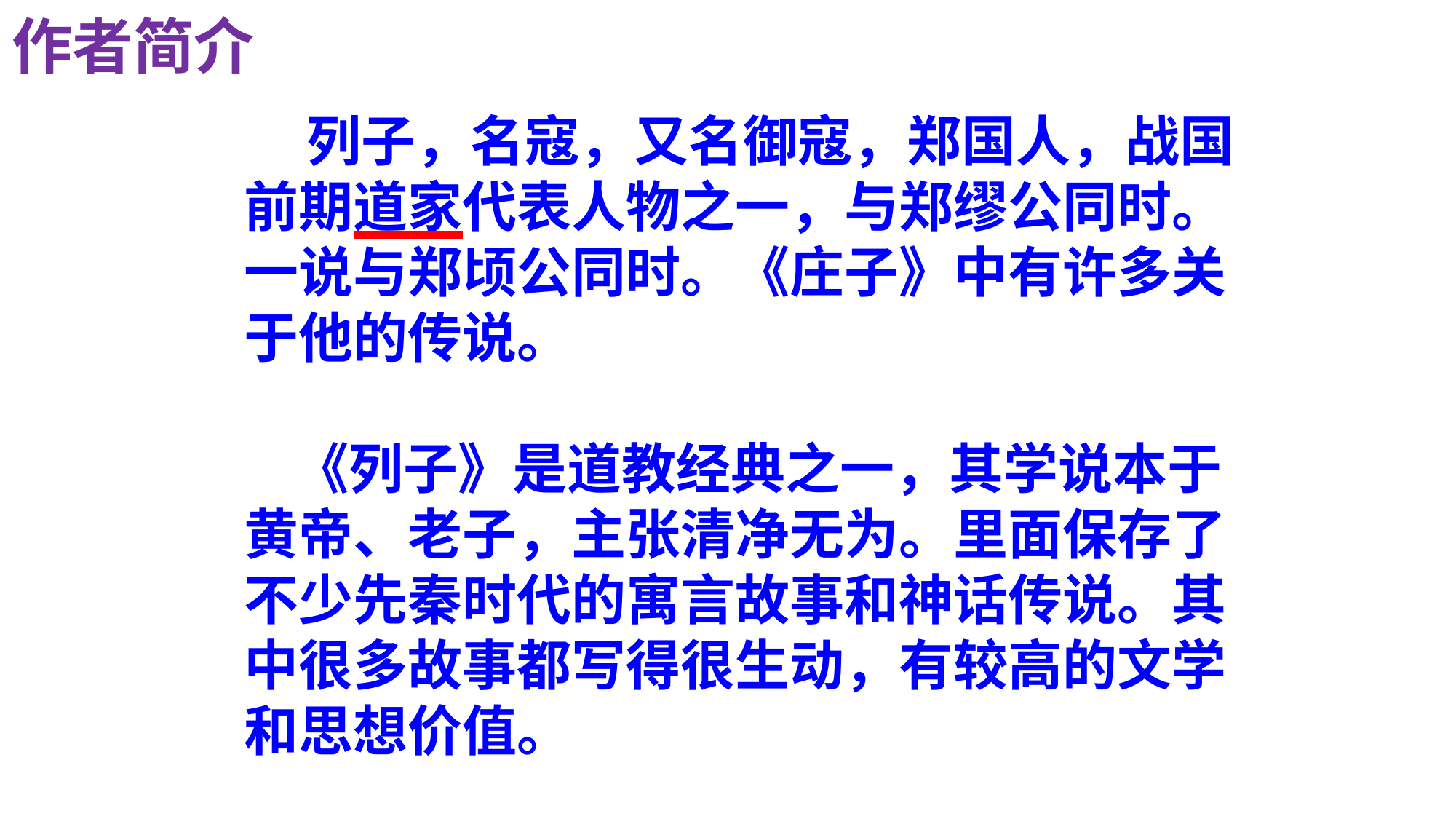

作者简介
    列子，名寇，又名御寇，郑国人，战国前期道家代表人物之一，与郑缪公同时。一说与郑顷公同时。《庄子》中有许多关于他的传说。

   《列子》是道教经典之一，其学说本于黄帝、老子，主张清净无为。里面保存了不少先秦时代的寓言故事和神话传说。其中很多故事都写得很生动，有较高的文学和思想价值。